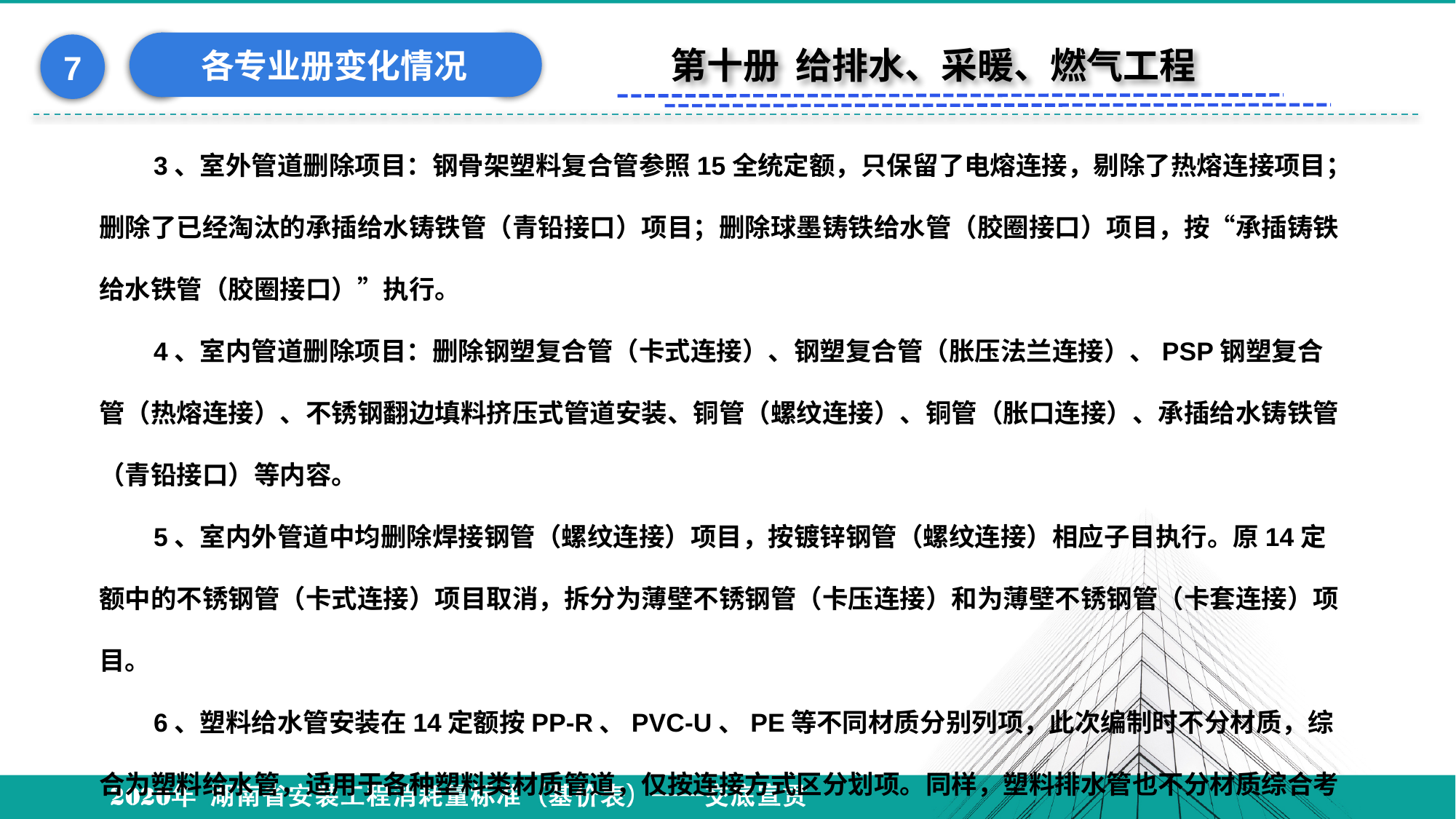

各专业册变化情况

7
第十册  给排水、采暖、燃气工程
3、室外管道删除项目：钢骨架塑料复合管参照15全统定额，只保留了电熔连接，剔除了热熔连接项目；删除了已经淘汰的承插给水铸铁管（青铅接口）项目；删除球墨铸铁给水管（胶圈接口）项目，按“承插铸铁给水铁管（胶圈接口）”执行。
4、室内管道删除项目：删除钢塑复合管（卡式连接）、钢塑复合管（胀压法兰连接）、PSP钢塑复合管（热熔连接）、不锈钢翻边填料挤压式管道安装、铜管（螺纹连接）、铜管（胀口连接）、承插给水铸铁管（青铅接口）等内容。
5、室内外管道中均删除焊接钢管（螺纹连接）项目，按镀锌钢管（螺纹连接）相应子目执行。原14定额中的不锈钢管（卡式连接）项目取消，拆分为薄壁不锈钢管（卡压连接）和为薄壁不锈钢管（卡套连接）项目。
6、塑料给水管安装在14定额按PP-R、PVC-U、PE等不同材质分别列项，此次编制时不分材质，综合为塑料给水管，适用于各种塑料类材质管道，仅按连接方式区分划项。同样，塑料排水管也不分材质综合考虑。